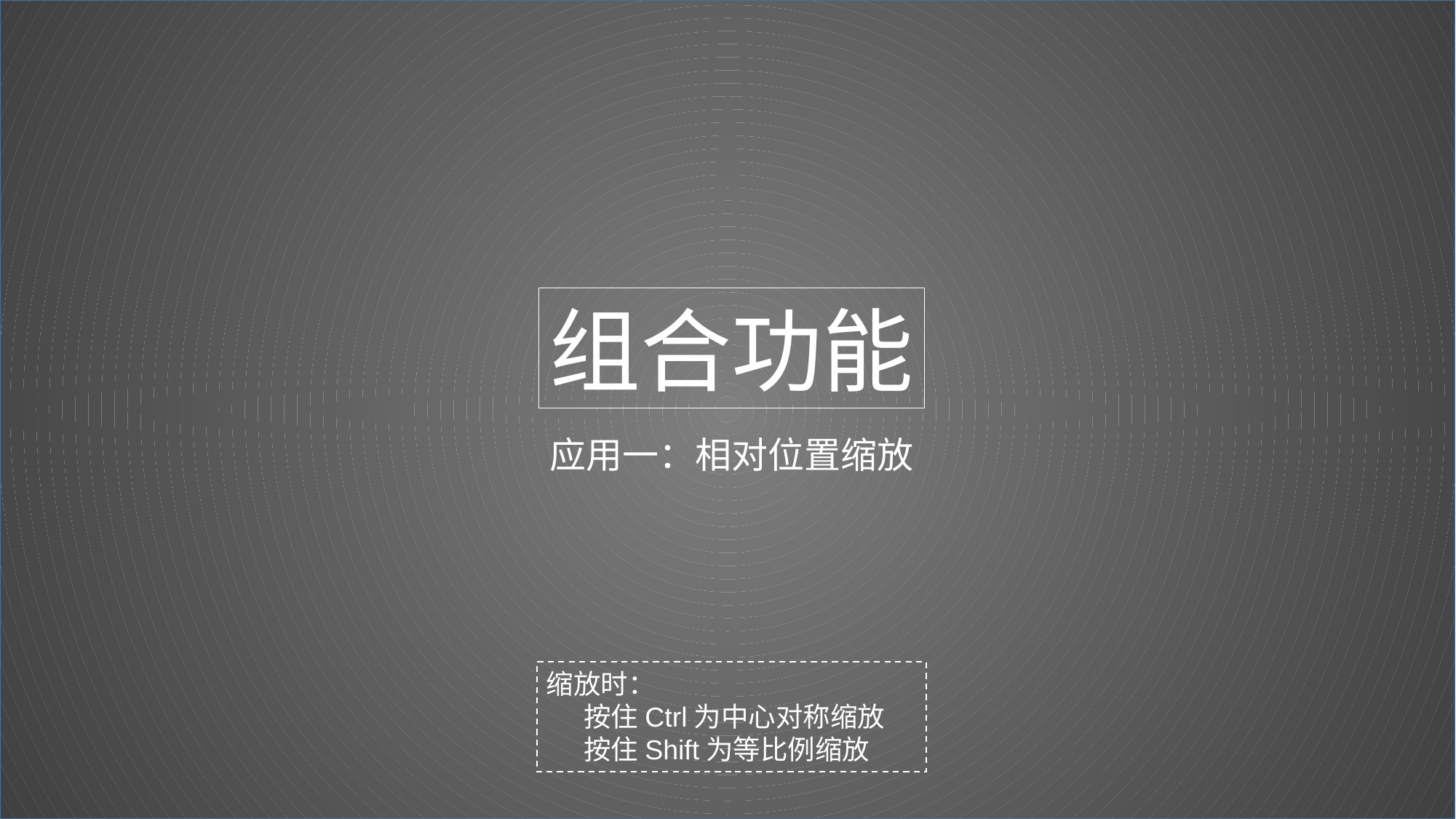

组合功能
组合功能
使用小心得
应用一：相对位置缩放

缩放时：
     按住Ctrl为中心对称缩放
     按住Shift为等比例缩放